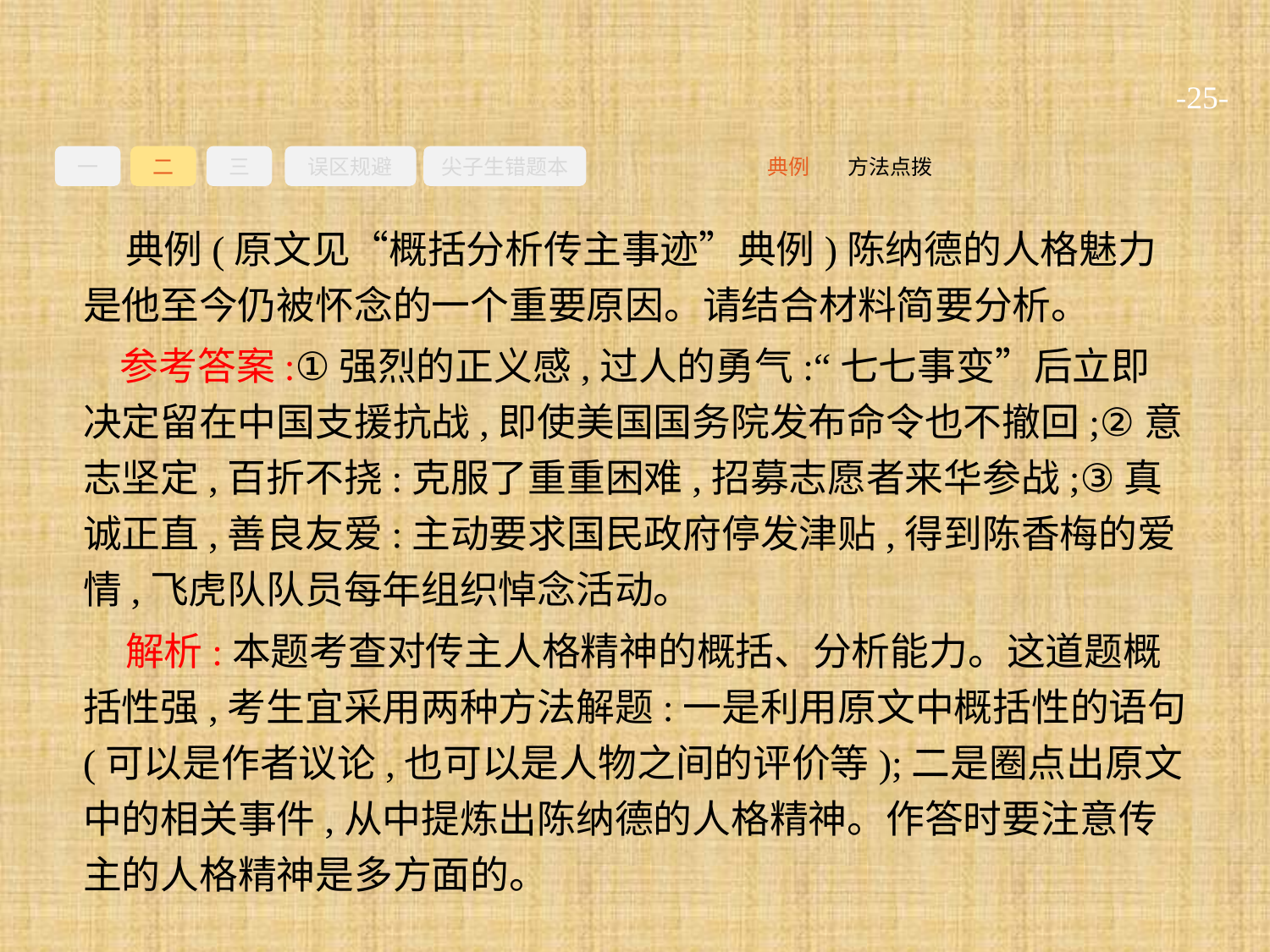

-25-
一
二
三
误区规避
尖子生错题本
方法点拨
典例
典例(原文见“概括分析传主事迹”典例)陈纳德的人格魅力是他至今仍被怀念的一个重要原因。请结合材料简要分析。
参考答案:①强烈的正义感,过人的勇气:“七七事变”后立即决定留在中国支援抗战,即使美国国务院发布命令也不撤回;②意志坚定,百折不挠:克服了重重困难,招募志愿者来华参战;③真诚正直,善良友爱:主动要求国民政府停发津贴,得到陈香梅的爱情,飞虎队队员每年组织悼念活动。
解析:本题考查对传主人格精神的概括、分析能力。这道题概括性强,考生宜采用两种方法解题:一是利用原文中概括性的语句(可以是作者议论,也可以是人物之间的评价等);二是圈点出原文中的相关事件,从中提炼出陈纳德的人格精神。作答时要注意传主的人格精神是多方面的。